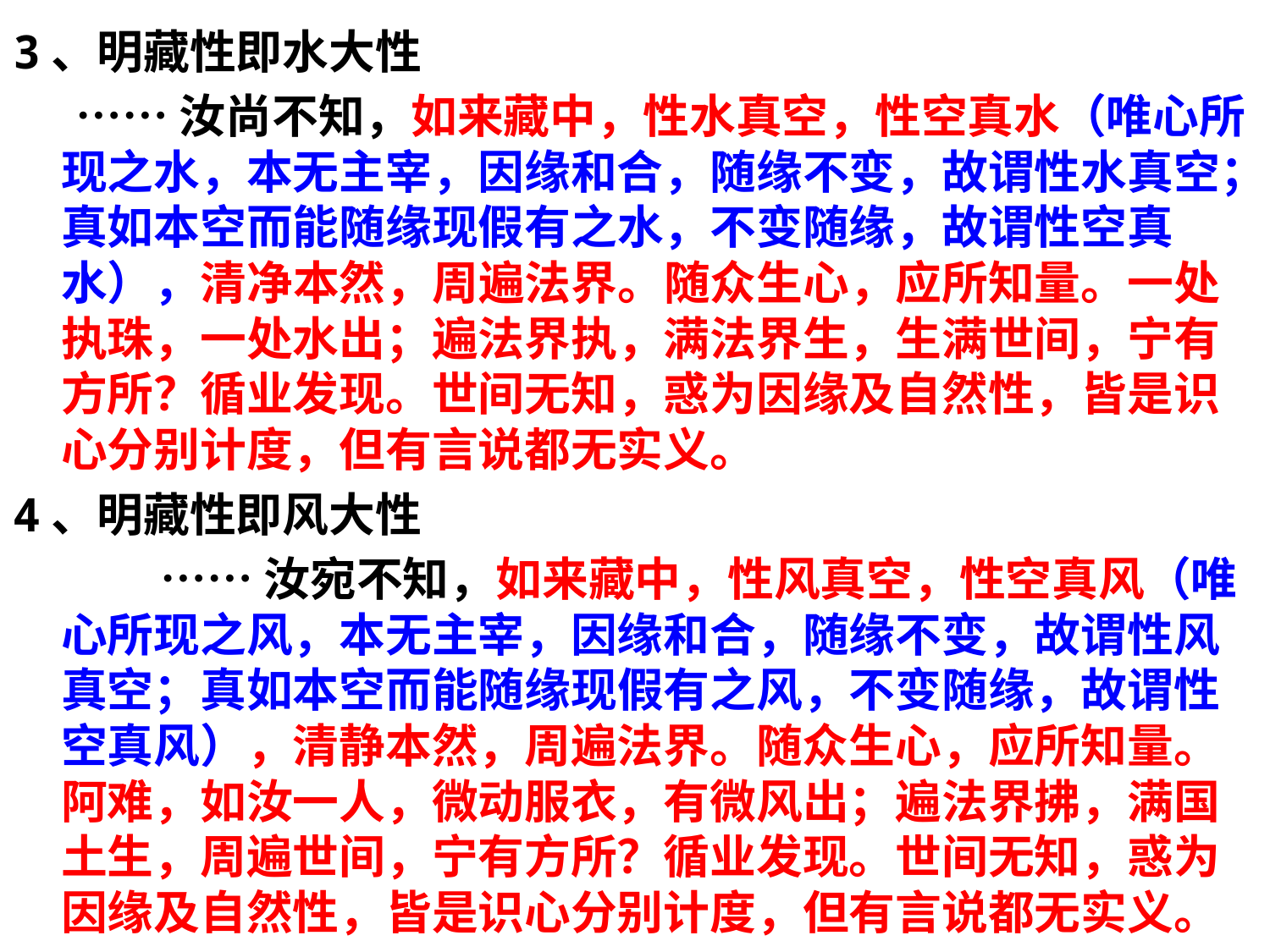

3、明藏性即水大性
      ……汝尚不知，如来藏中，性水真空，性空真水（唯心所现之水，本无主宰，因缘和合，随缘不变，故谓性水真空；真如本空而能随缘现假有之水，不变随缘，故谓性空真水），清净本然，周遍法界。随众生心，应所知量。一处执珠，一处水出；遍法界执，满法界生，生满世间，宁有方所？循业发现。世间无知，惑为因缘及自然性，皆是识心分别计度，但有言说都无实义。
4、明藏性即风大性
              ……汝宛不知，如来藏中，性风真空，性空真风（唯心所现之风，本无主宰，因缘和合，随缘不变，故谓性风真空；真如本空而能随缘现假有之风，不变随缘，故谓性空真风），清静本然，周遍法界。随众生心，应所知量。阿难，如汝一人，微动服衣，有微风出；遍法界拂，满国土生，周遍世间，宁有方所？循业发现。世间无知，惑为因缘及自然性，皆是识心分别计度，但有言说都无实义。